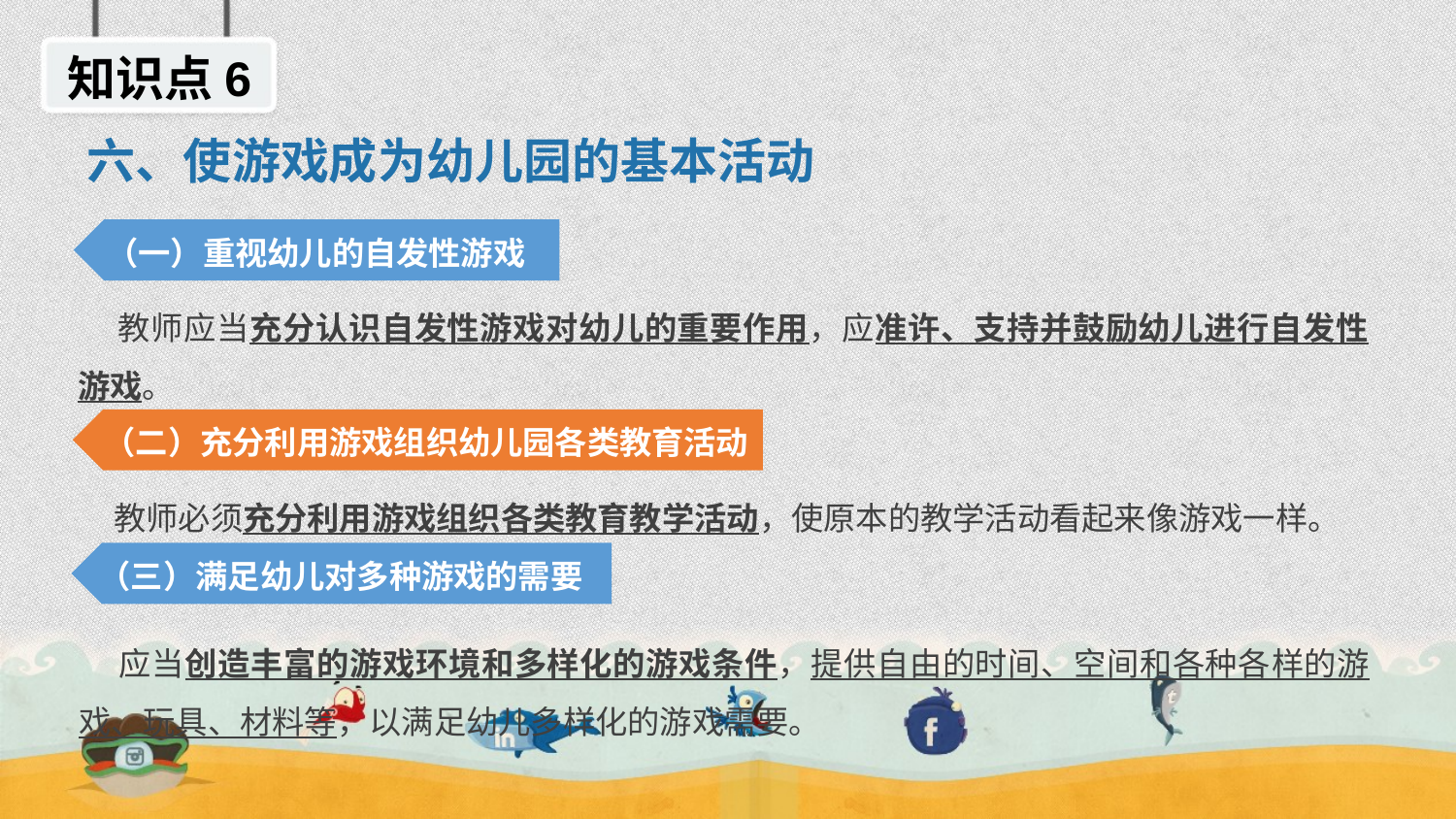

知识点6
六、使游戏成为幼儿园的基本活动

（一）重视幼儿的自发性游戏
    教师应当充分认识自发性游戏对幼儿的重要作用，应准许、支持并鼓励幼儿进行自发性游戏。

（二）充分利用游戏组织幼儿园各类教育活动
    教师必须充分利用游戏组织各类教育教学活动，使原本的教学活动看起来像游戏一样。

（三）满足幼儿对多种游戏的需要
    应当创造丰富的游戏环境和多样化的游戏条件，提供自由的时间、空间和各种各样的游戏、玩具、材料等，以满足幼儿多样化的游戏需要。